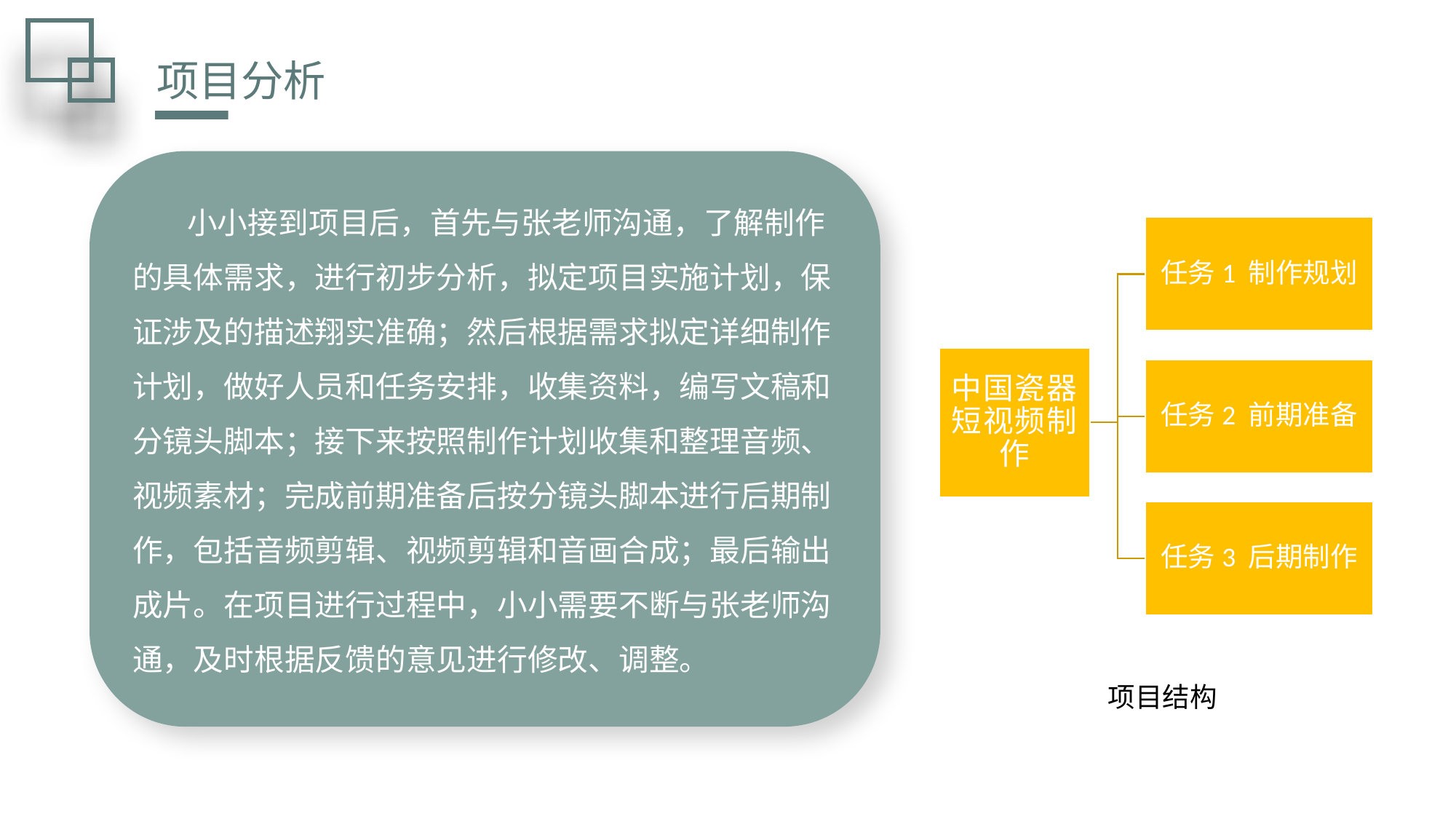

项目分析

中国瓷器短视频制作
任务1 制作规划
任务2 前期准备
任务3 后期制作

小小接到项目后，首先与张老师沟通，了解制作的具体需求，进行初步分析，拟定项目实施计划，保证涉及的描述翔实准确；然后根据需求拟定详细制作计划，做好人员和任务安排，收集资料，编写文稿和分镜头脚本；接下来按照制作计划收集和整理音频、视频素材；完成前期准备后按分镜头脚本进行后期制作，包括音频剪辑、视频剪辑和音画合成；最后输出成片。在项目进行过程中，小小需要不断与张老师沟通，及时根据反馈的意见进行修改、调整。
项目结构